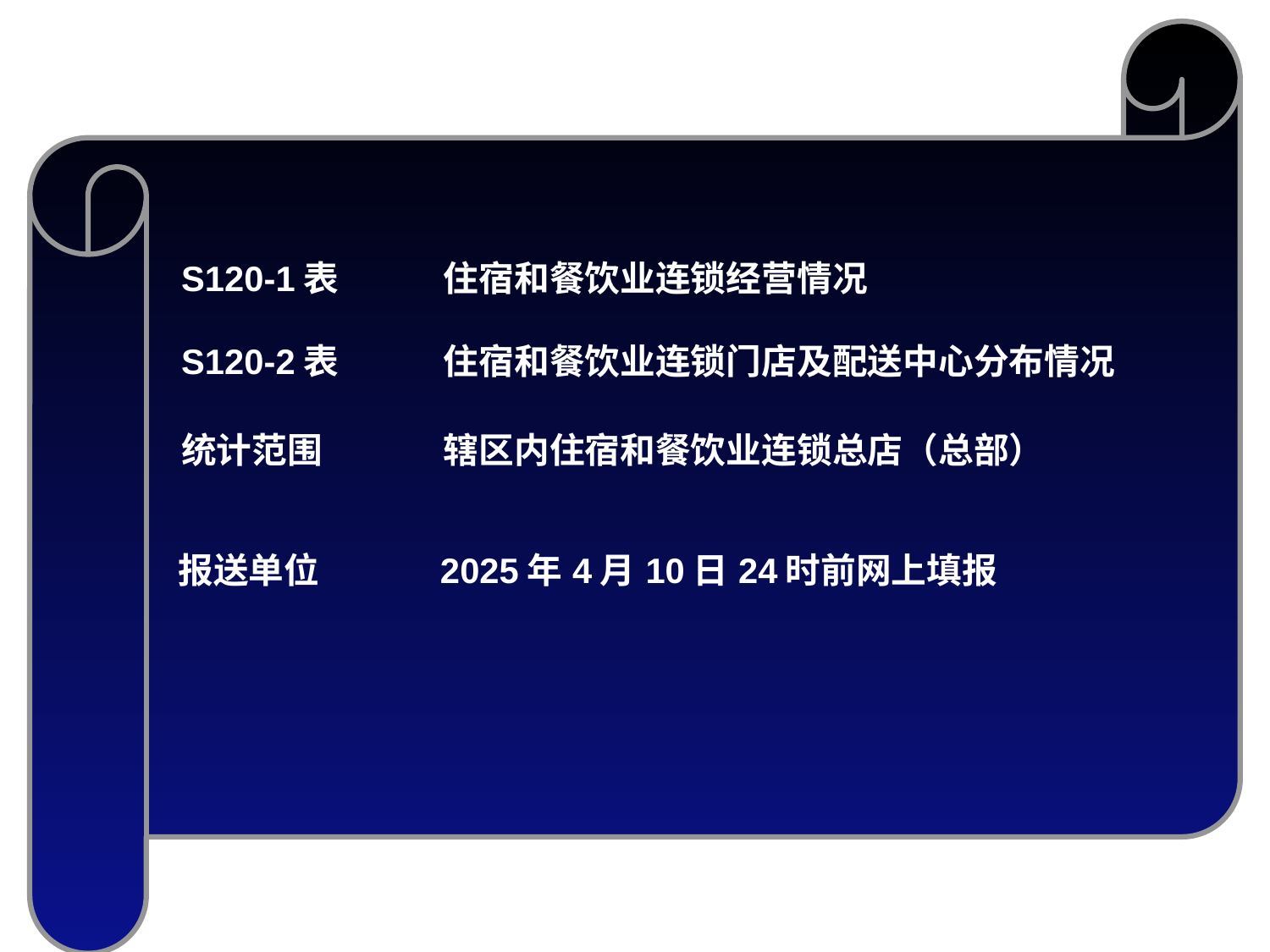

| S120-1表 | 住宿和餐饮业连锁经营情况 |
| --- | --- |
| S120-2表 | 住宿和餐饮业连锁门店及配送中心分布情况 |
| 统计范围 | 辖区内住宿和餐饮业连锁总店（总部） |
| 报送单位 | 2025年4月10日24时前网上填报 |
|  |  |